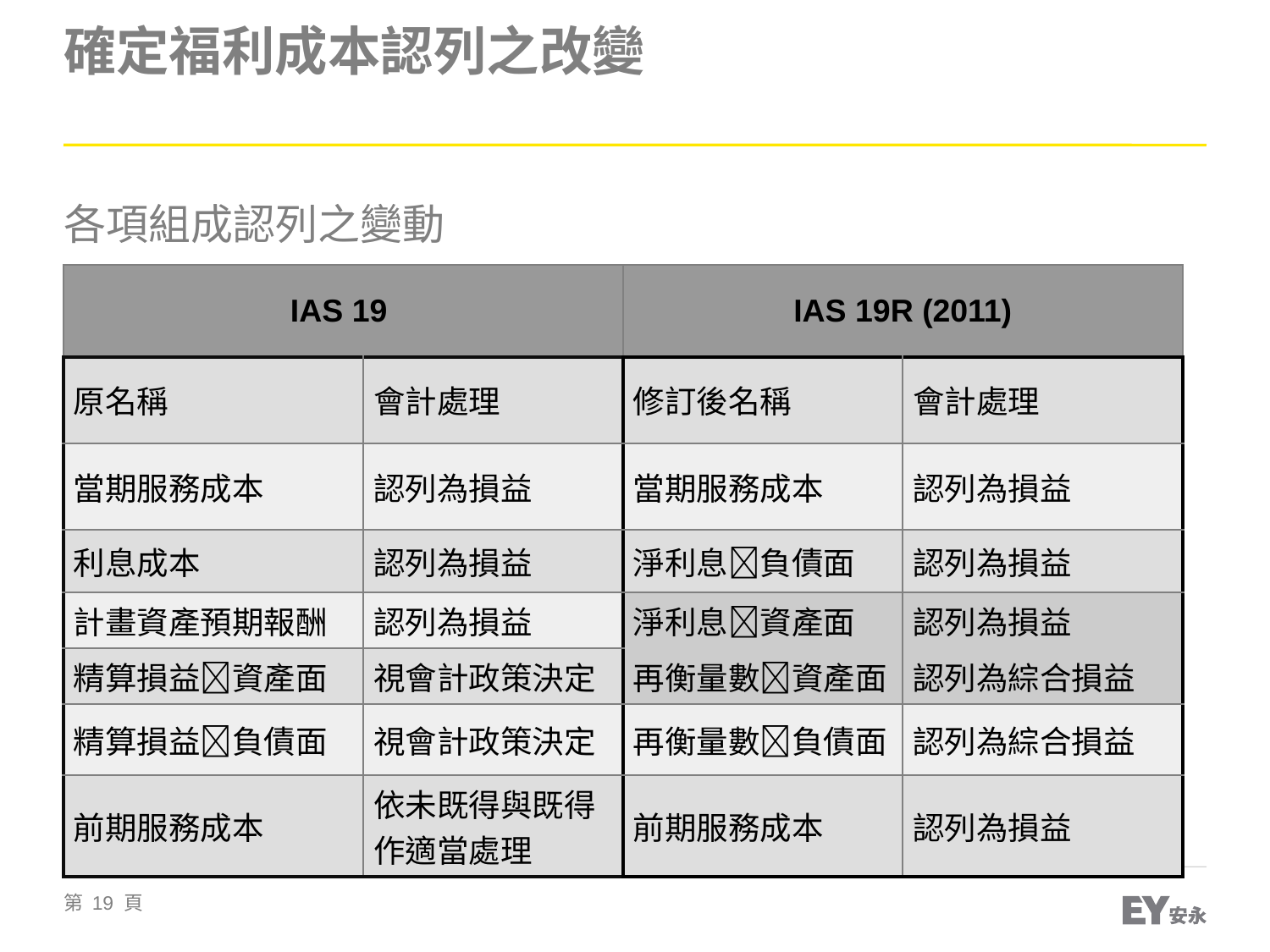

# 確定福利成本認列之改變
各項組成認列之變動

| IAS 19 |  | IAS 19R (2011) |  |
| --- | --- | --- | --- |
| 原名稱 | 會計處理 | 修訂後名稱 | 會計處理 |
| 當期服務成本 | 認列為損益 | 當期服務成本 | 認列為損益 |
| 利息成本 | 認列為損益 | 淨利息−負債面 | 認列為損益 |
| 計畫資產預期報酬 | 認列為損益 | 淨利息−資產面 | 認列為損益 |
| 精算損益−資產面 | 視會計政策決定 | 再衡量數−資產面 | 認列為綜合損益 |
| 精算損益−負債面 | 視會計政策決定 | 再衡量數−負債面 | 認列為綜合損益 |
| 前期服務成本 | 依未既得與既得作適當處理 | 前期服務成本 | 認列為損益 |